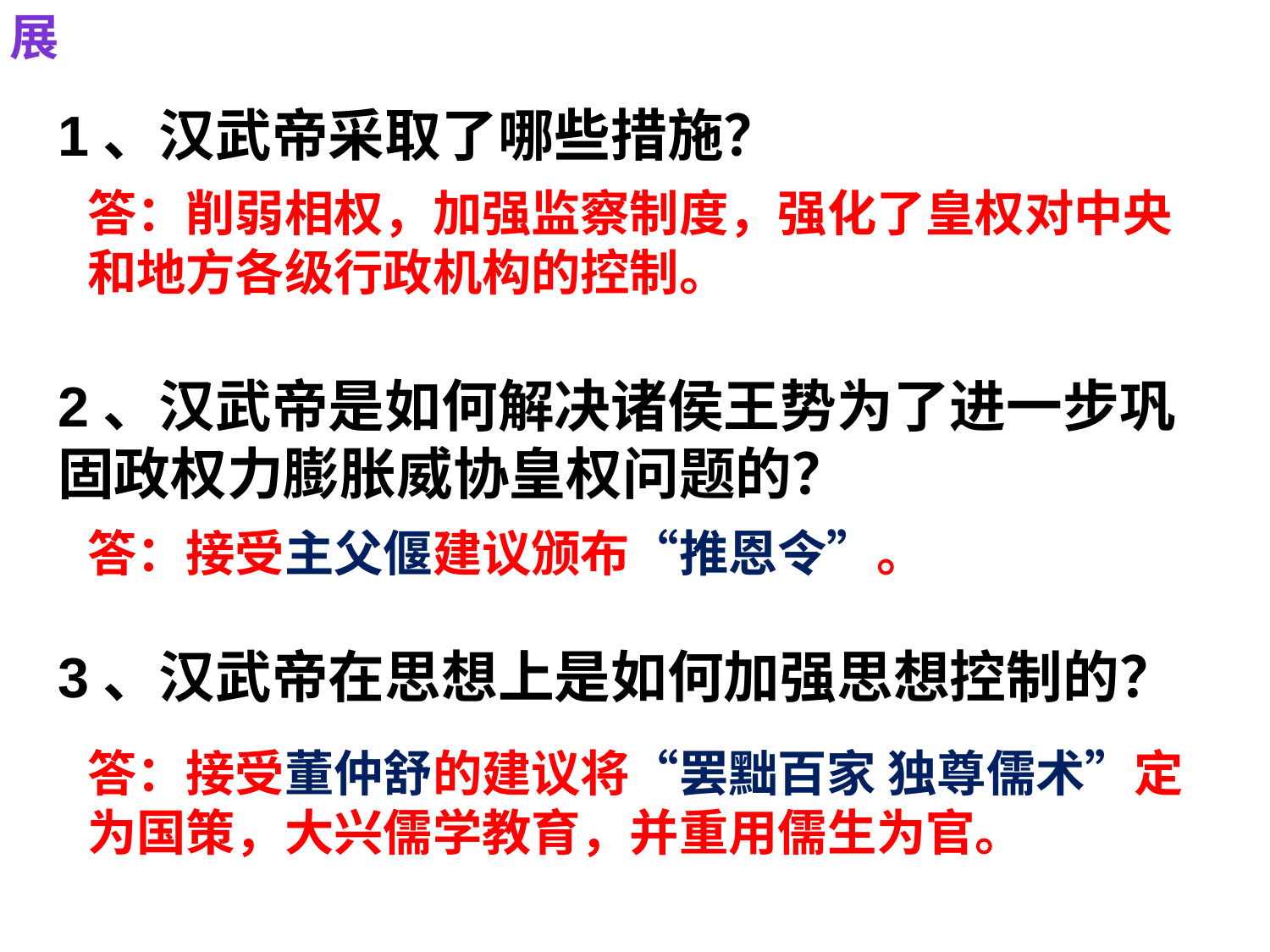

展
1、汉武帝采取了哪些措施？

2、汉武帝是如何解决诸侯王势为了进一步巩固政权力膨胀威协皇权问题的？

3、汉武帝在思想上是如何加强思想控制的？
答：削弱相权，加强监察制度，强化了皇权对中央和地方各级行政机构的控制。
答：接受主父偃建议颁布“推恩令”。
答：接受董仲舒的建议将“罢黜百家 独尊儒术”定为国策，大兴儒学教育，并重用儒生为官。